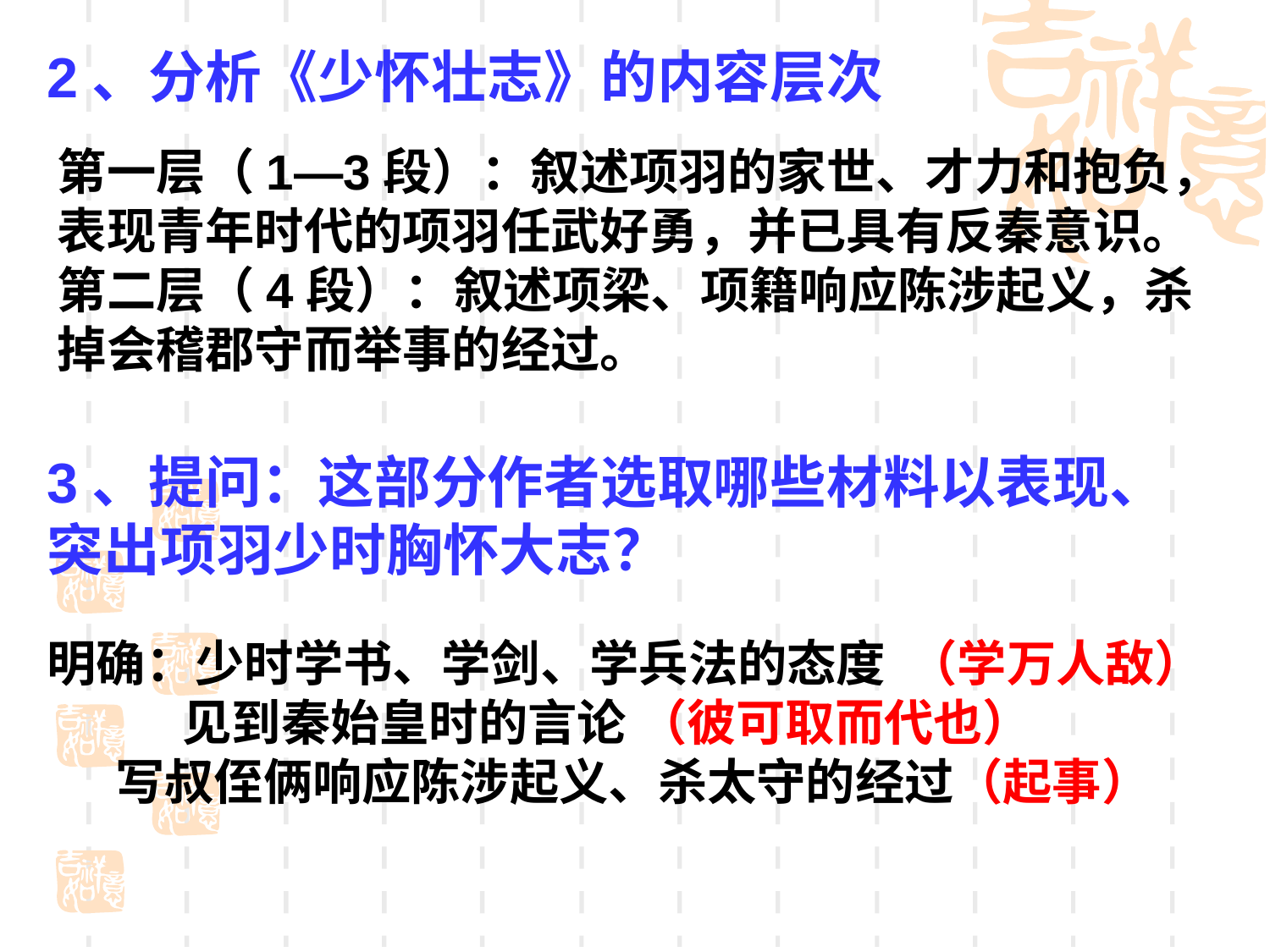

2、分析《少怀壮志》的内容层次

3、提问：这部分作者选取哪些材料以表现、突出项羽少时胸怀大志？
第一层（1—3段）：叙述项羽的家世、才力和抱负，表现青年时代的项羽任武好勇，并已具有反秦意识。
第二层（4段）：叙述项梁、项籍响应陈涉起义，杀掉会稽郡守而举事的经过。
明确：少时学书、学剑、学兵法的态度  （学万人敌）
           见到秦始皇时的言论 （彼可取而代也）
     写叔侄俩响应陈涉起义、杀太守的经过（起事）